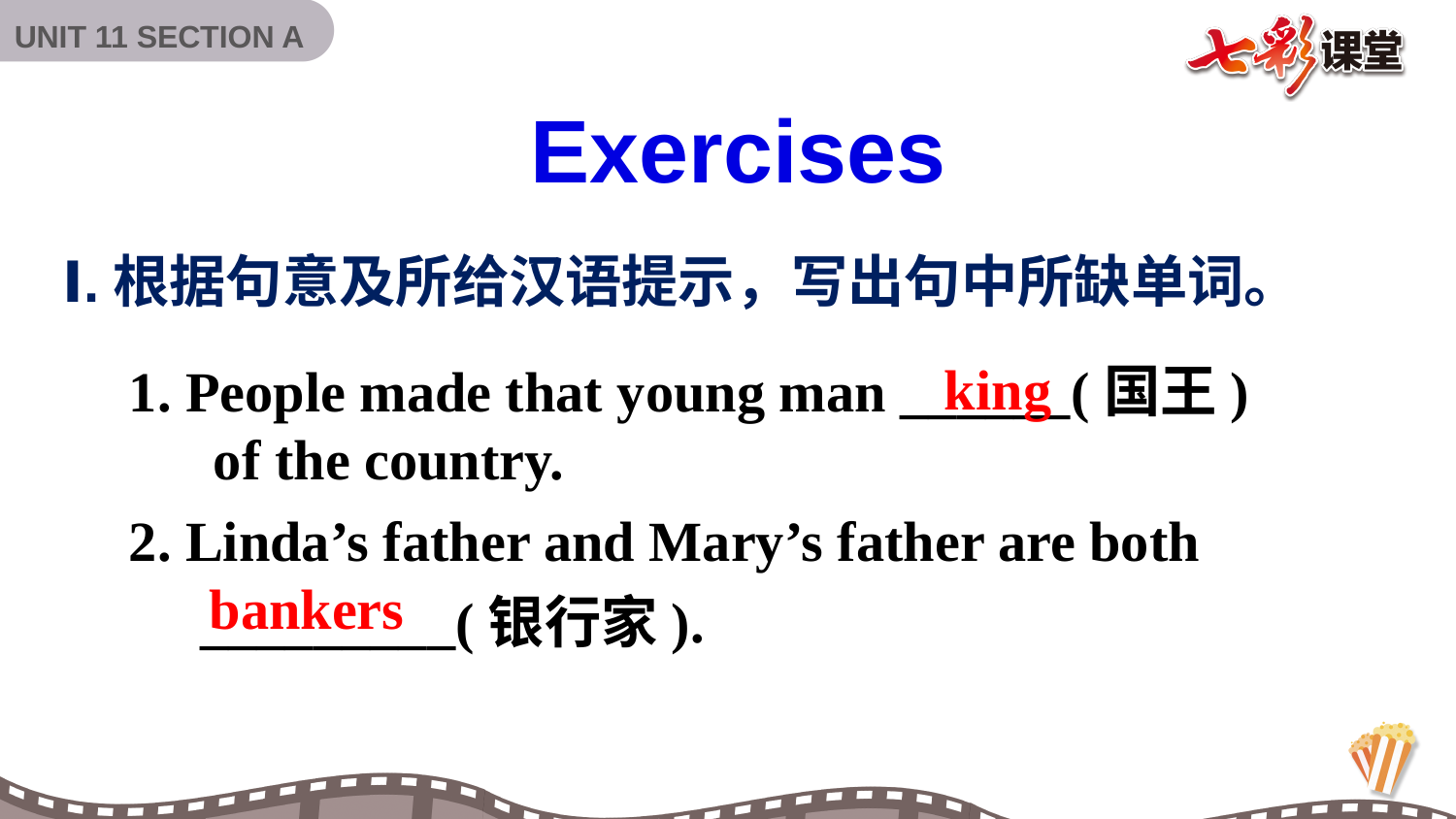

Exercises
Ⅰ.根据句意及所给汉语提示，写出句中所缺单词。
king
1. People made that young man ______(国王)
      of the country.
2. Linda’s father and Mary’s father are both _________(银行家).
bankers